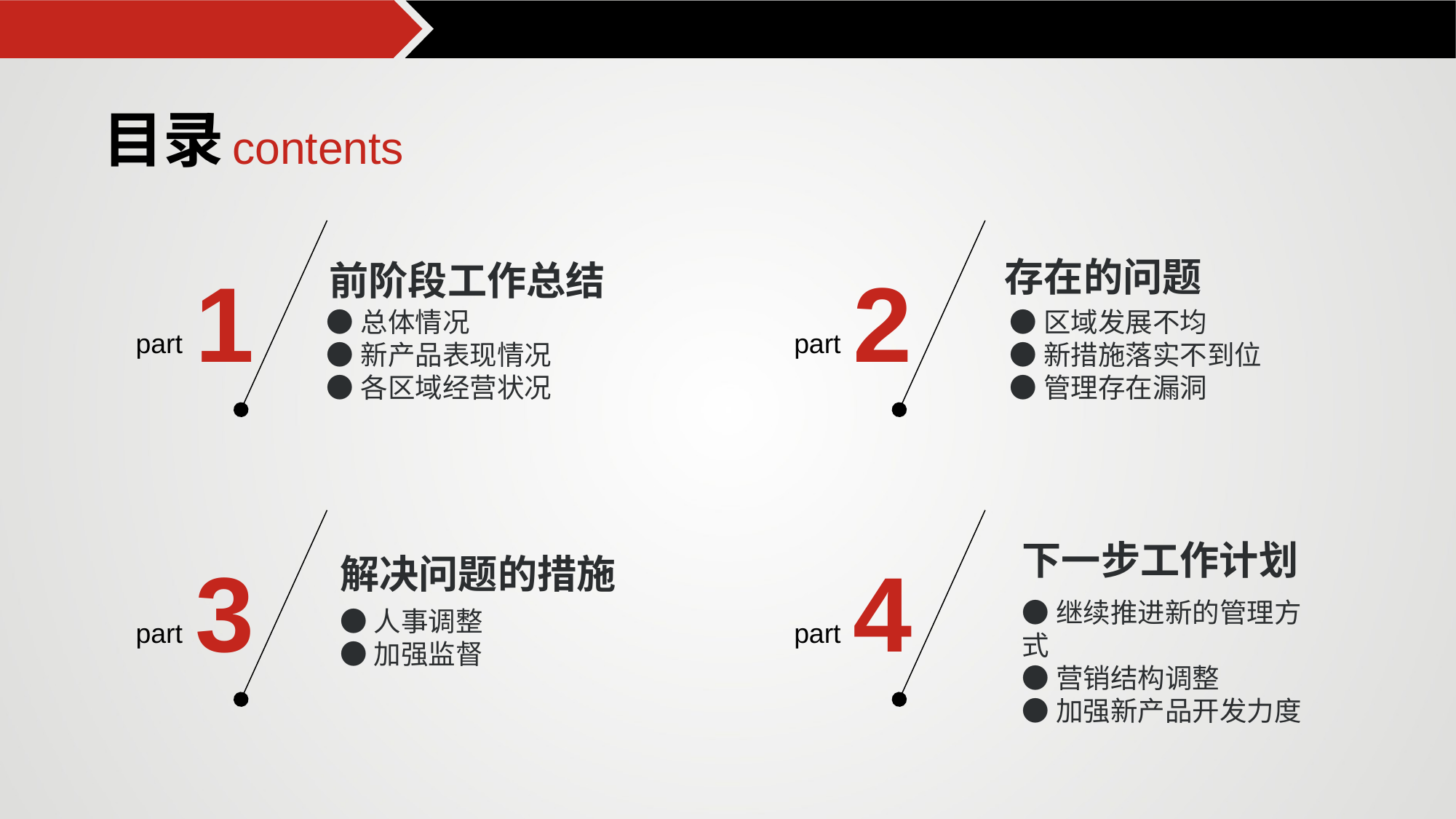

目录
contents
存在的问题
1
前阶段工作总结
2
●总体情况
●新产品表现情况
●各区域经营状况
●区域发展不均
●新措施落实不到位
●管理存在漏洞
part
part
下一步工作计划
3
4
解决问题的措施
●继续推进新的管理方式
●营销结构调整
●加强新产品开发力度
●人事调整
●加强监督
part
part